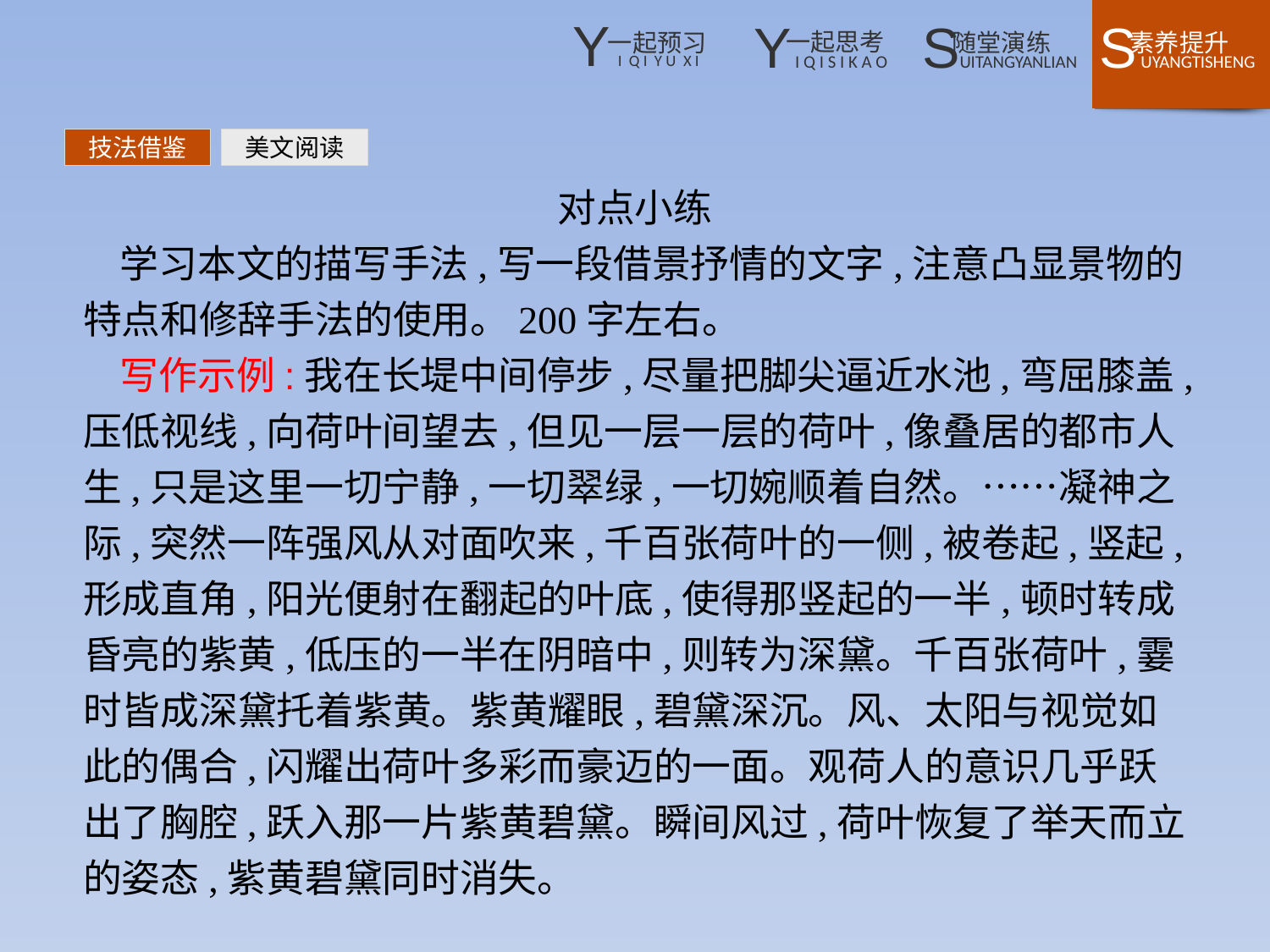

技法借鉴
美文阅读
对点小练
学习本文的描写手法,写一段借景抒情的文字,注意凸显景物的特点和修辞手法的使用。200字左右。
写作示例:我在长堤中间停步,尽量把脚尖逼近水池,弯屈膝盖,压低视线,向荷叶间望去,但见一层一层的荷叶,像叠居的都市人生,只是这里一切宁静,一切翠绿,一切婉顺着自然。……凝神之际,突然一阵强风从对面吹来,千百张荷叶的一侧,被卷起,竖起,形成直角,阳光便射在翻起的叶底,使得那竖起的一半,顿时转成昏亮的紫黄,低压的一半在阴暗中,则转为深黛。千百张荷叶,霎时皆成深黛托着紫黄。紫黄耀眼,碧黛深沉。风、太阳与视觉如此的偶合,闪耀出荷叶多彩而豪迈的一面。观荷人的意识几乎跃出了胸腔,跃入那一片紫黄碧黛。瞬间风过,荷叶恢复了举天而立的姿态,紫黄碧黛同时消失。